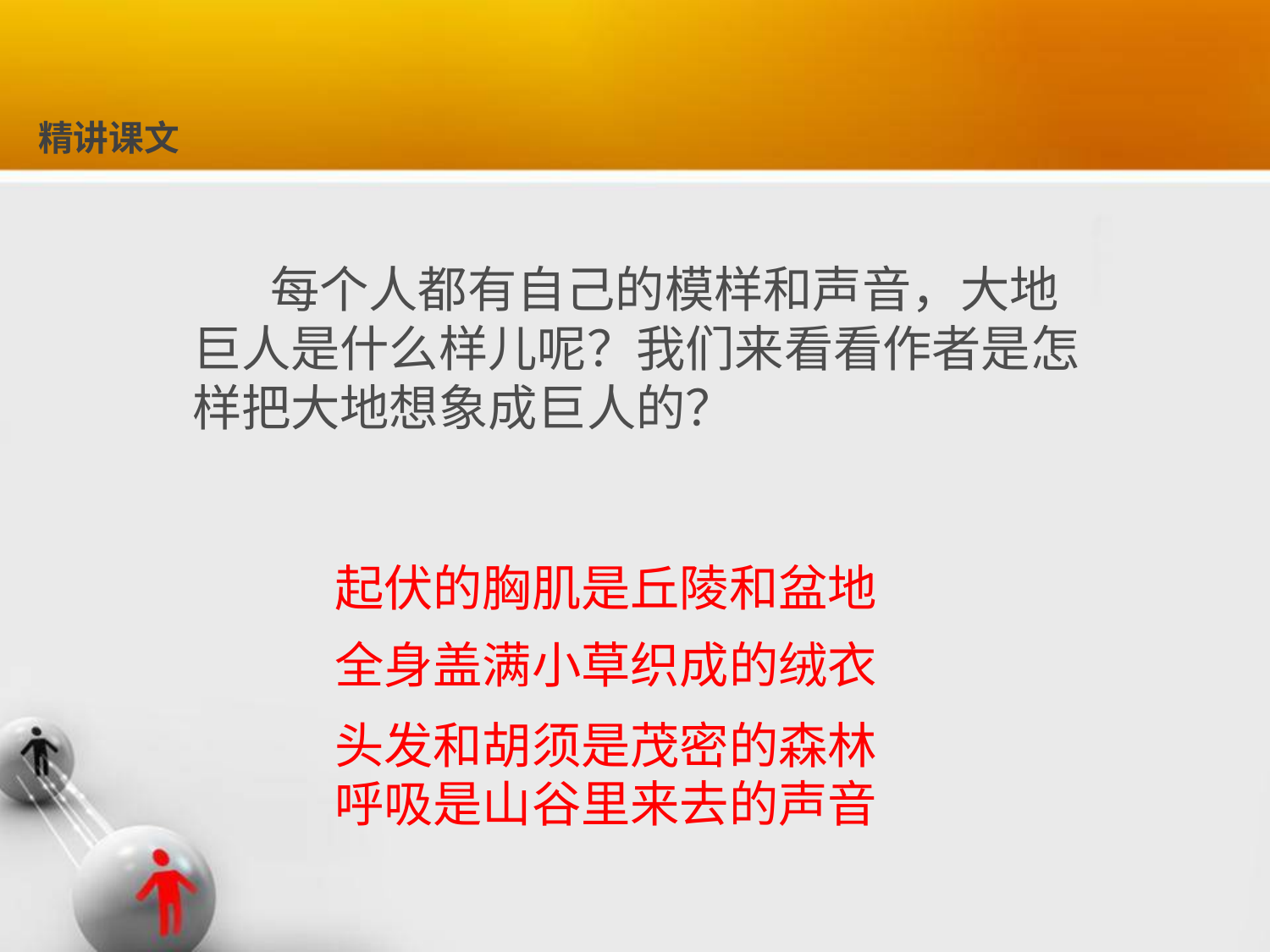

精讲课文
      每个人都有自己的模样和声音，大地巨人是什么样儿呢？我们来看看作者是怎样把大地想象成巨人的？
起伏的胸肌是丘陵和盆地
全身盖满小草织成的绒衣
头发和胡须是茂密的森林
呼吸是山谷里来去的声音